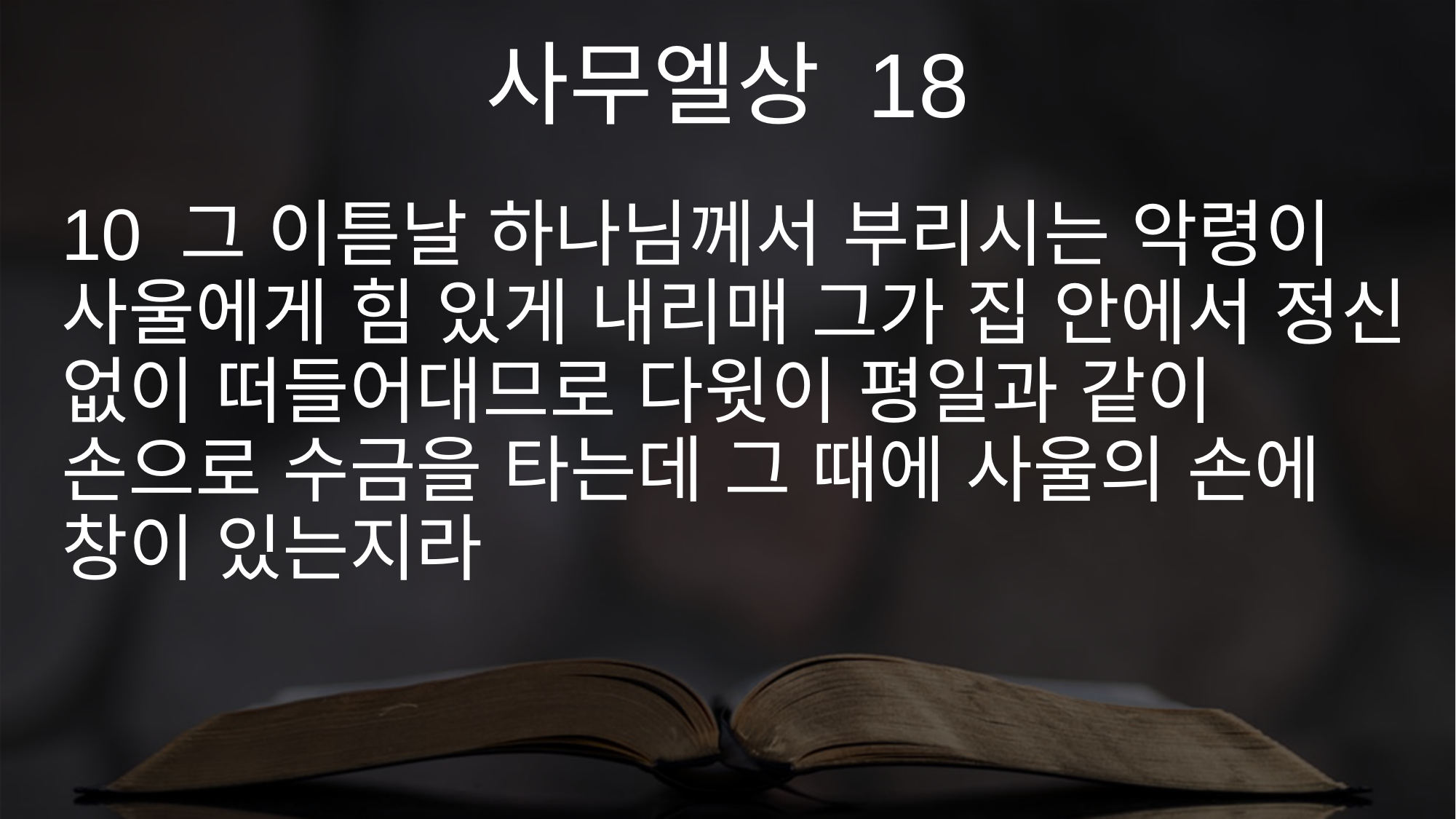

사무엘상 18
10 그 이튿날 하나님께서 부리시는 악령이 사울에게 힘 있게 내리매 그가 집 안에서 정신 없이 떠들어대므로 다윗이 평일과 같이 손으로 수금을 타는데 그 때에 사울의 손에 창이 있는지라